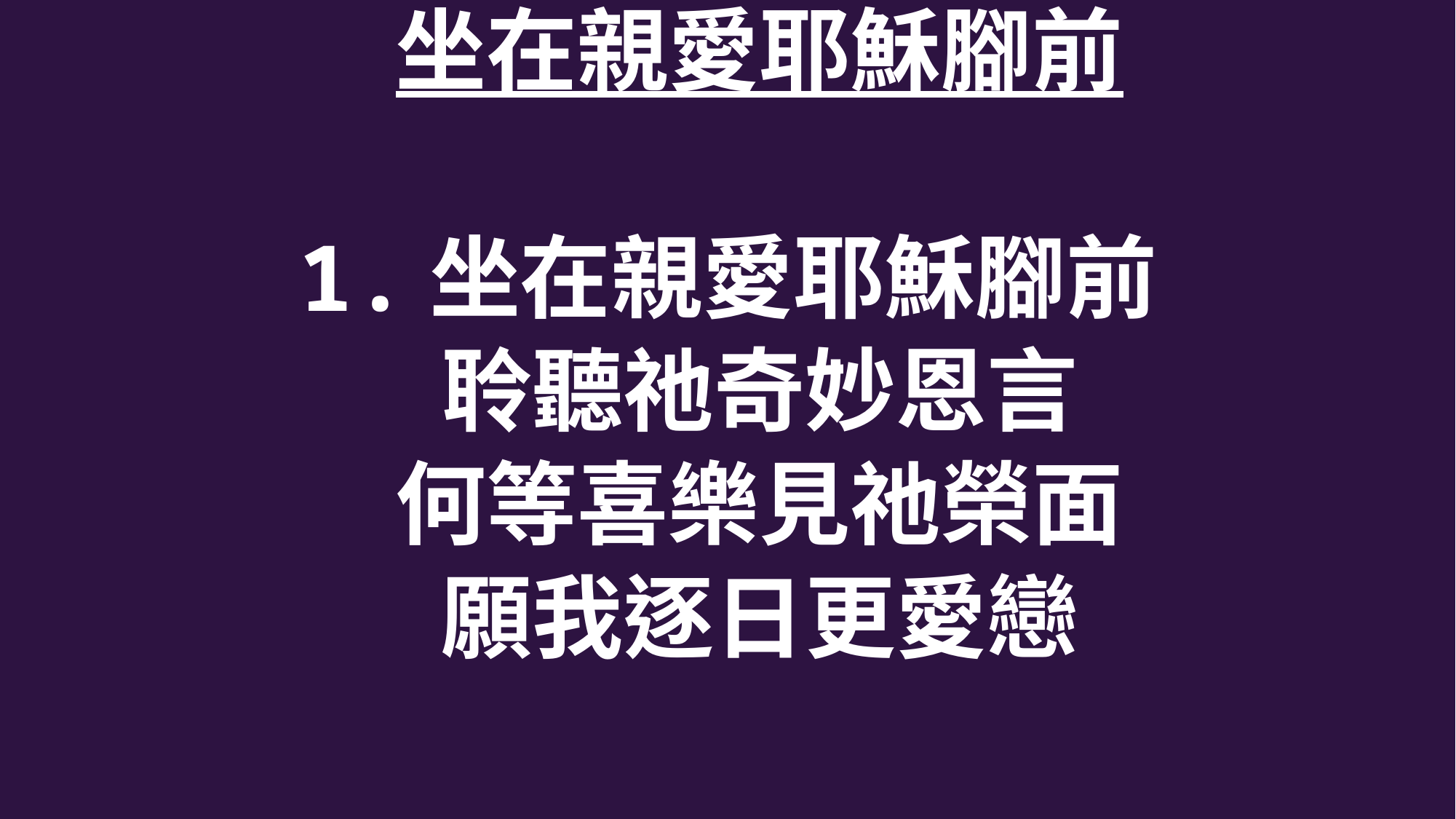

坐在親愛耶穌腳前

1.坐在親愛耶穌腳前
  聆聽祂奇妙恩言
  何等喜樂見祂榮面
  願我逐日更愛戀